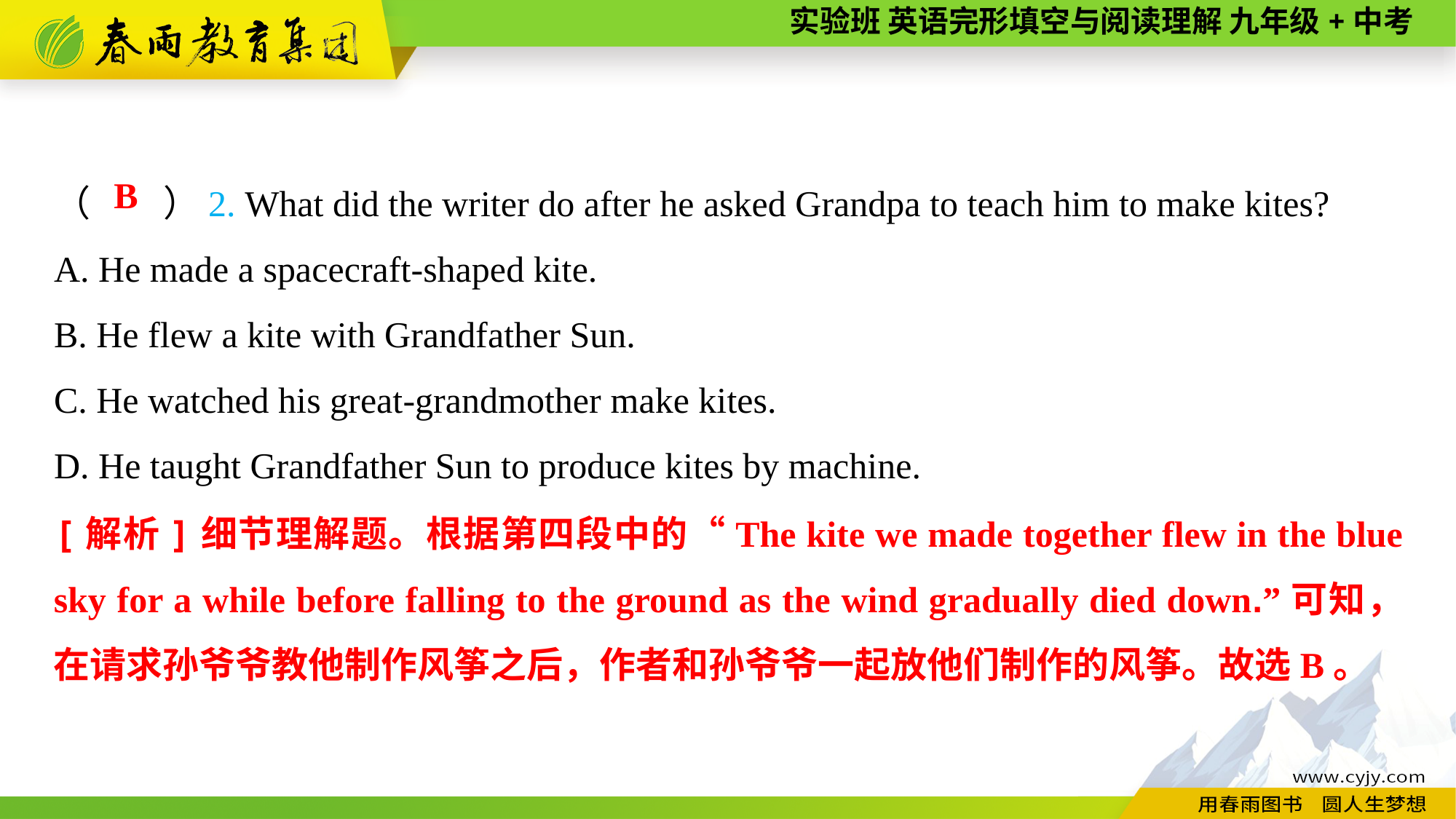

（　　）2. What did the writer do after he asked Grandpa to teach him to make kites?
A. He made a spacecraft-shaped kite.
B. He flew a kite with Grandfather Sun.
C. He watched his great-grandmother make kites.
D. He taught Grandfather Sun to produce kites by machine.
B
[解析]细节理解题。根据第四段中的“The kite we made together flew in the blue sky for a while before falling to the ground as the wind gradually died down.”可知，在请求孙爷爷教他制作风筝之后，作者和孙爷爷一起放他们制作的风筝。故选B。